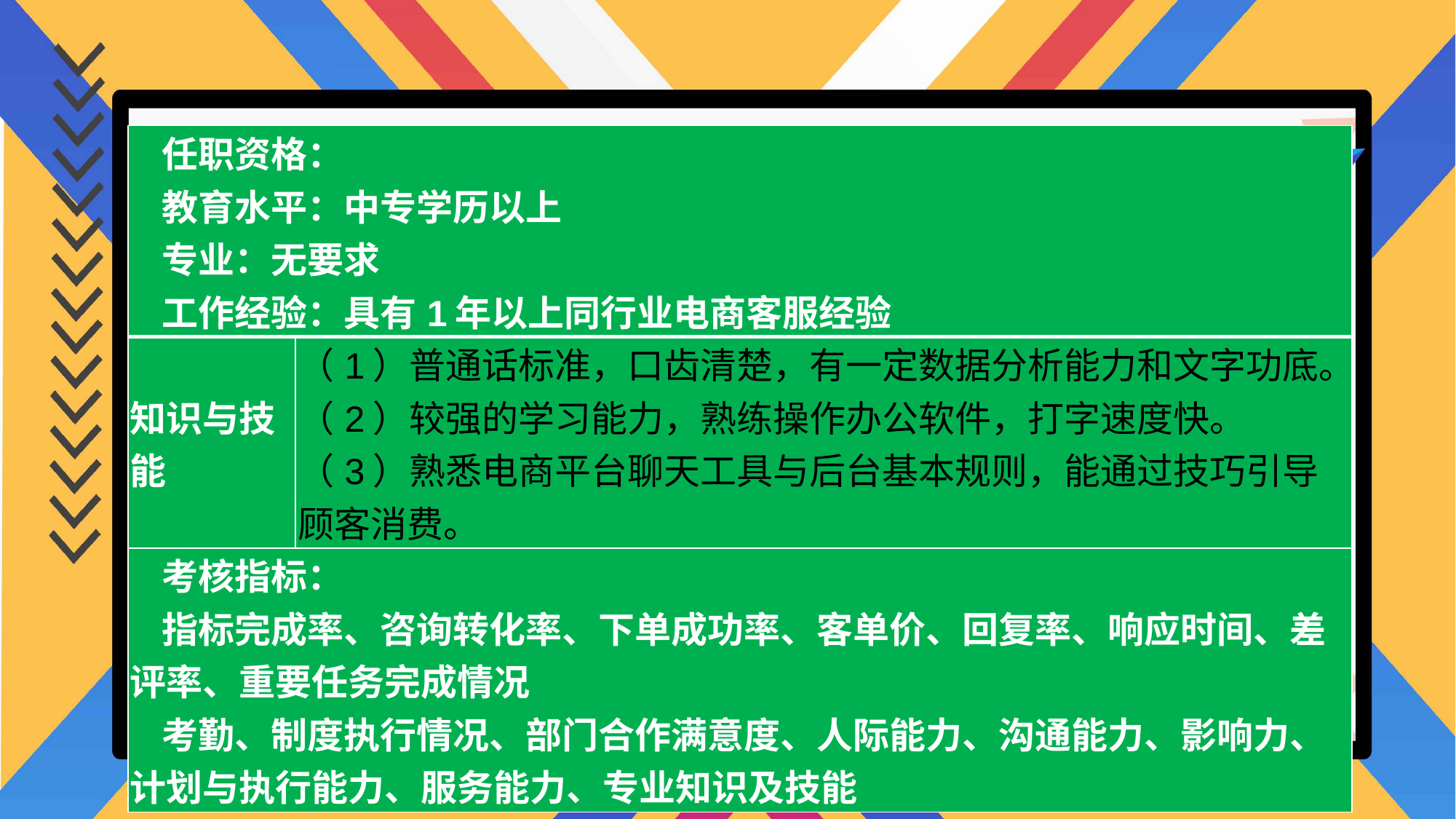

| 任职资格： 教育水平：中专学历以上 专业：无要求 工作经验：具有1年以上同行业电商客服经验 |  |
| --- | --- |
| 知识与技能 | （1）普通话标准，口齿清楚，有一定数据分析能力和文字功底。 （2）较强的学习能力，熟练操作办公软件，打字速度快。 （3）熟悉电商平台聊天工具与后台基本规则，能通过技巧引导顾客消费。 |
| 考核指标： 指标完成率、咨询转化率、下单成功率、客单价、回复率、响应时间、差评率、重要任务完成情况 考勤、制度执行情况、部门合作满意度、人际能力、沟通能力、影响力、计划与执行能力、服务能力、专业知识及技能 |  |